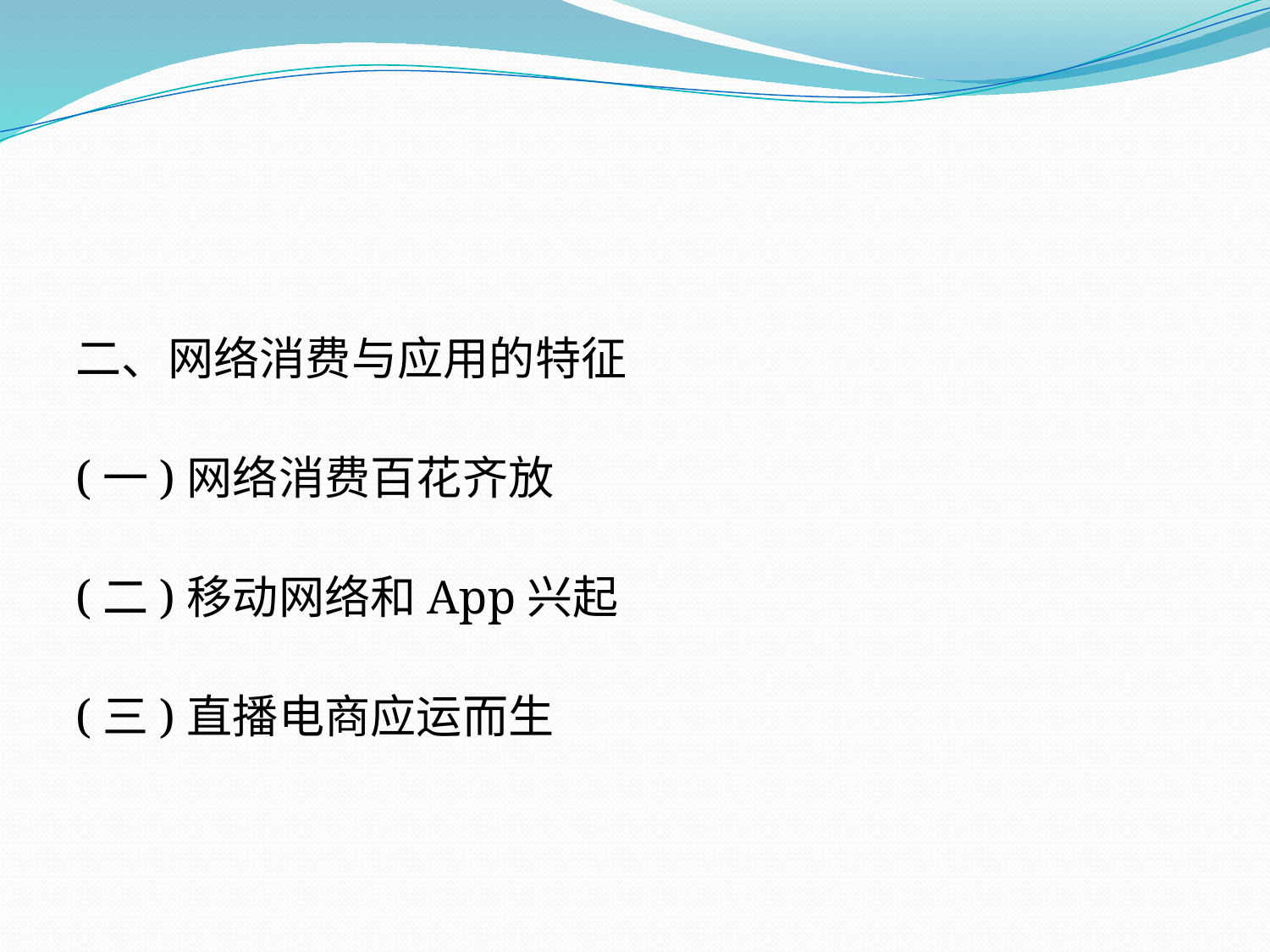

二、网络消费与应用的特征
(一)网络消费百花齐放
(二)移动网络和App兴起
(三)直播电商应运而生